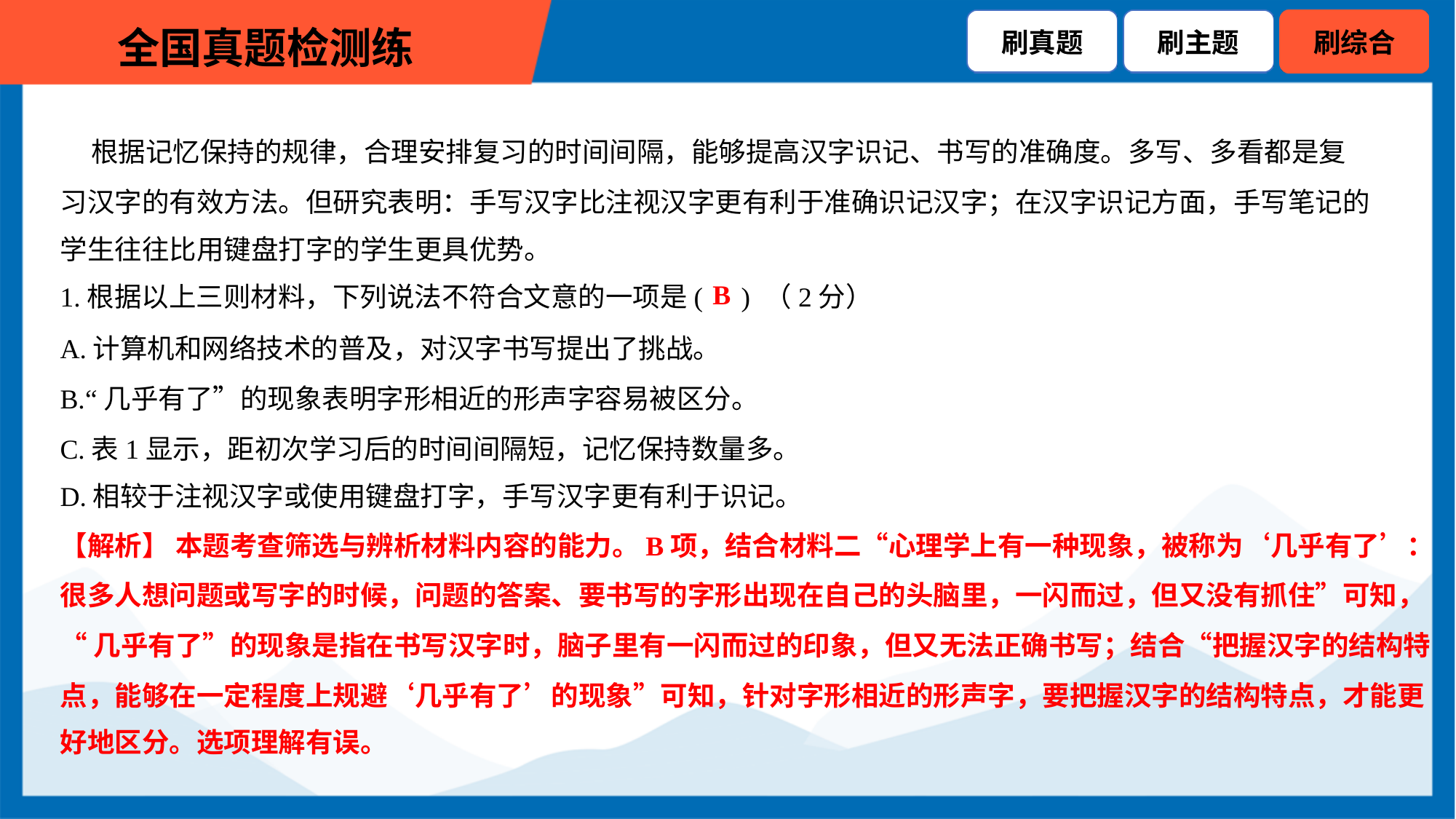

根据记忆保持的规律，合理安排复习的时间间隔，能够提高汉字识记、书写的准确度。多写、多看都是复
习汉字的有效方法。但研究表明：手写汉字比注视汉字更有利于准确识记汉字；在汉字识记方面，手写笔记的
学生往往比用键盘打字的学生更具优势。
B
1.根据以上三则材料，下列说法不符合文意的一项是(     ) （2分）
A.计算机和网络技术的普及，对汉字书写提出了挑战。
B.“几乎有了”的现象表明字形相近的形声字容易被区分。
C.表1显示，距初次学习后的时间间隔短，记忆保持数量多。
D.相较于注视汉字或使用键盘打字，手写汉字更有利于识记。
【解析】 本题考查筛选与辨析材料内容的能力。B项，结合材料二“心理学上有一种现象，被称为‘几乎有了’：
很多人想问题或写字的时候，问题的答案、要书写的字形出现在自己的头脑里，一闪而过，但又没有抓住”可知，
“几乎有了”的现象是指在书写汉字时，脑子里有一闪而过的印象，但又无法正确书写；结合“把握汉字的结构特
点，能够在一定程度上规避‘几乎有了’的现象”可知，针对字形相近的形声字，要把握汉字的结构特点，才能更
好地区分。选项理解有误。